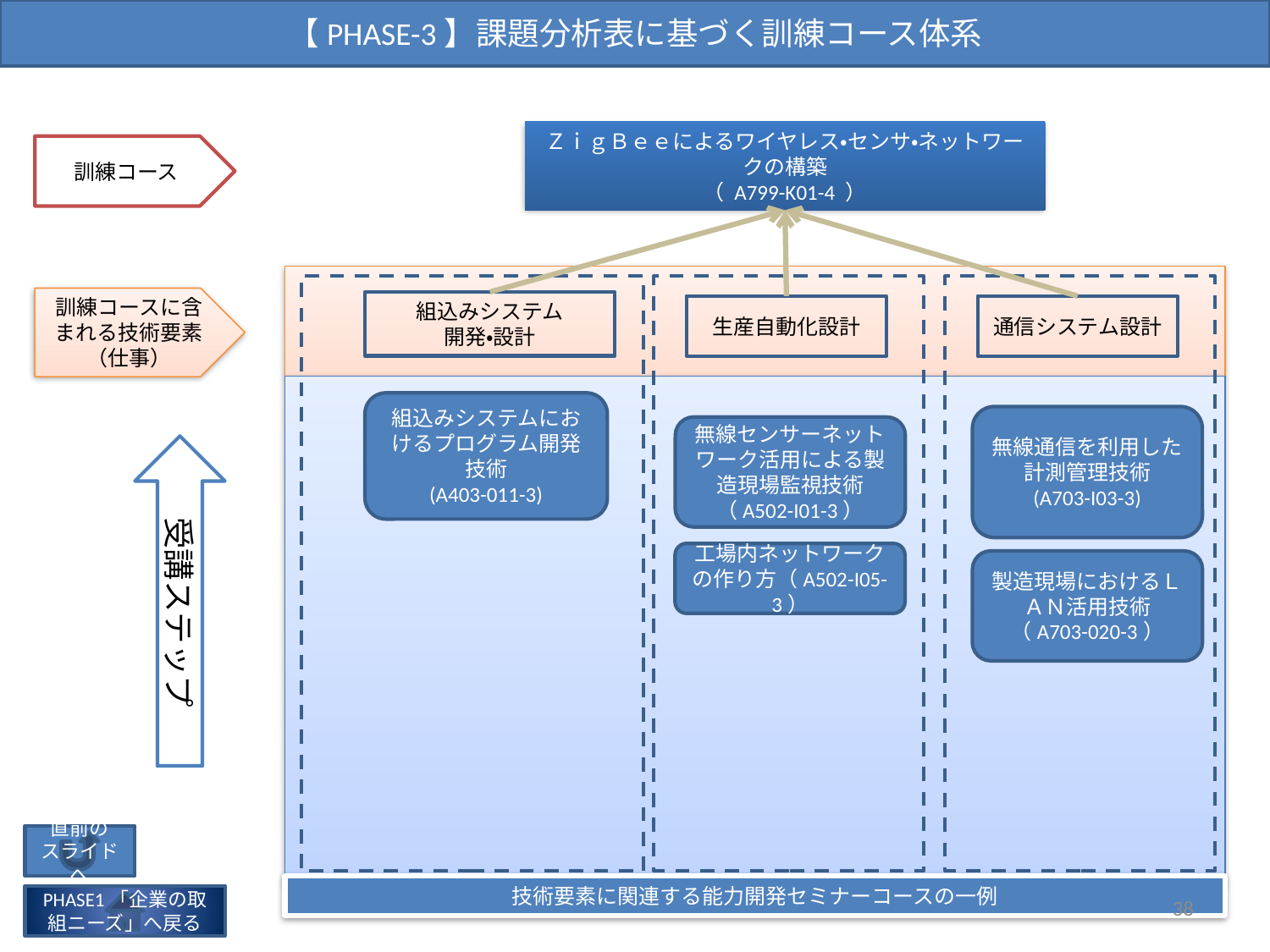

【PHASE-3】課題分析表に基づく訓練コース体系
ＺｉｇＢｅｅによるワイヤレス・センサ・ネットワークの構築
（ A799-K01-4 ）
訓練コース

訓練コースに含まれる技術要素
（仕事）
組込みシステム
開発・設計
生産自動化設計
通信システム設計

組込みシステムにおけるプログラム開発技術
(A403-011-3)
無線通信を利用した計測管理技術
(A703-I03-3)
無線センサーネットワーク活用による製造現場監視技術（A502-I01-3）
受講ステップ
工場内ネットワークの作り方（A502-I05-3）
製造現場におけるＬＡＮ活用技術
（A703-020-3）
直前の
スライドへ
技術要素に関連する能力開発セミナーコースの一例
38
PHASE1「企業の取組ニーズ」へ戻る